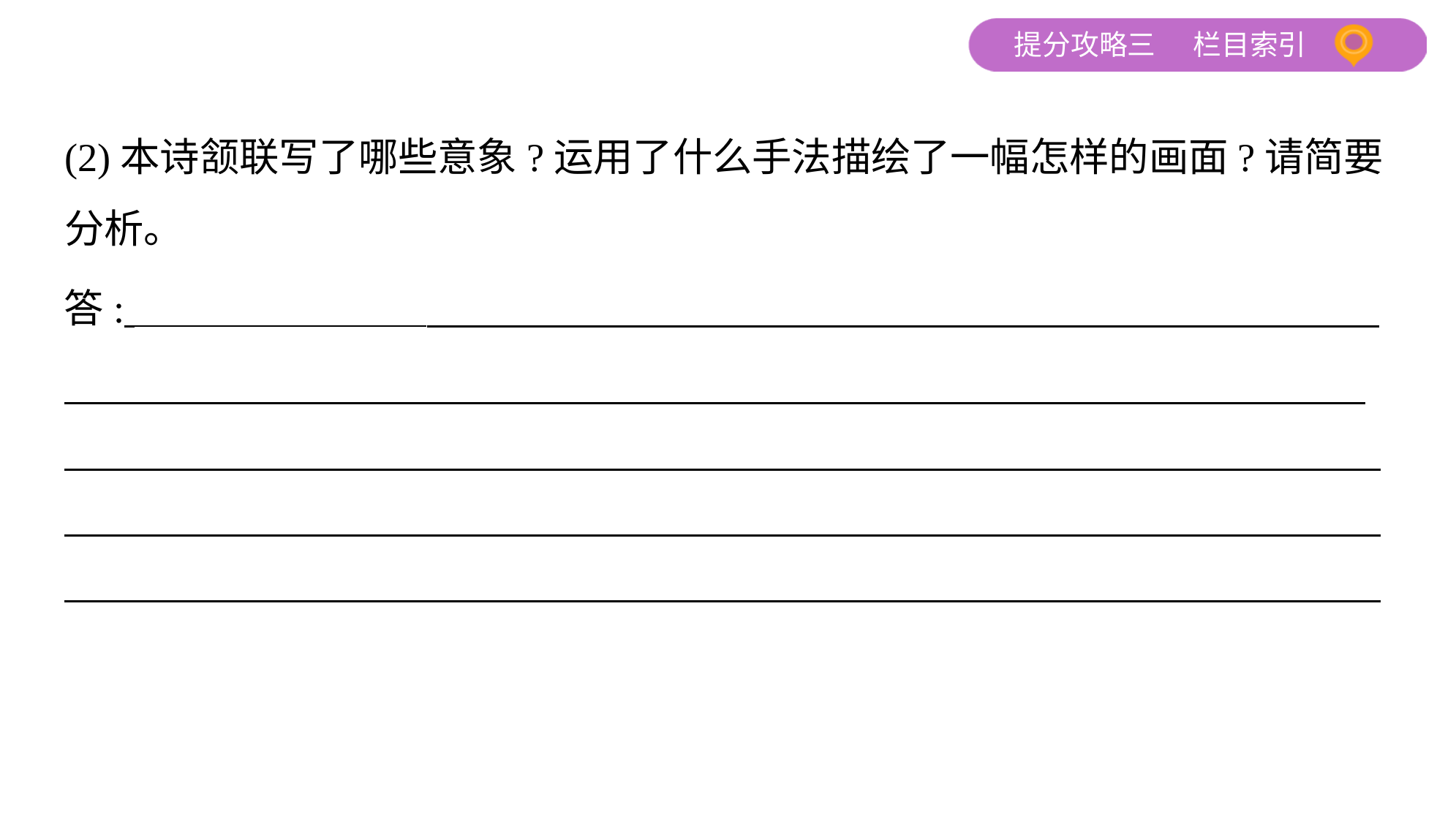

(2)本诗颔联写了哪些意象?运用了什么手法描绘了一幅怎样的画面?请简要
分析。
答: